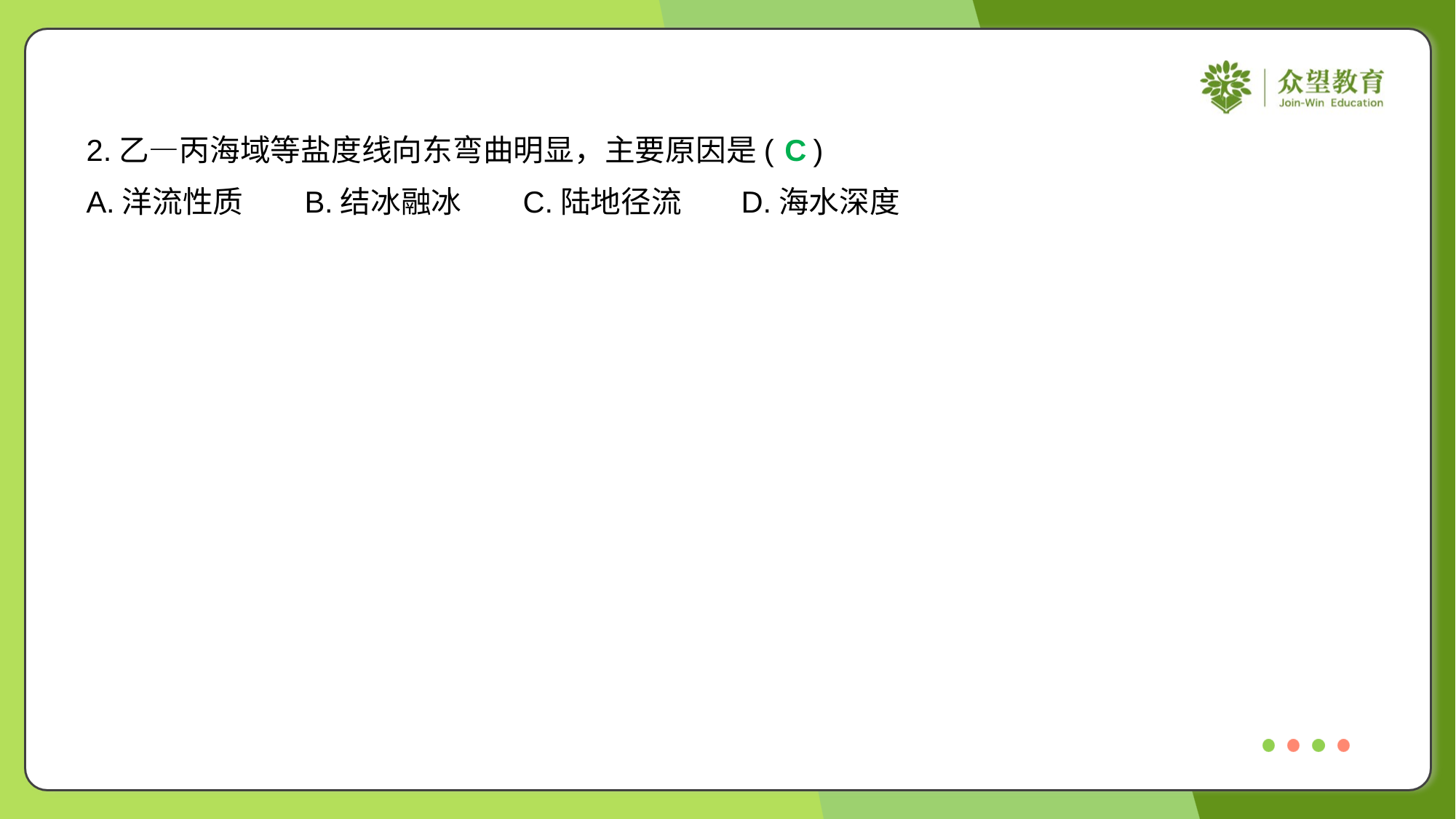

2.乙—丙海域等盐度线向东弯曲明显，主要原因是(     )
C
A.洋流性质	B.结冰融冰	C.陆地径流	D.海水深度